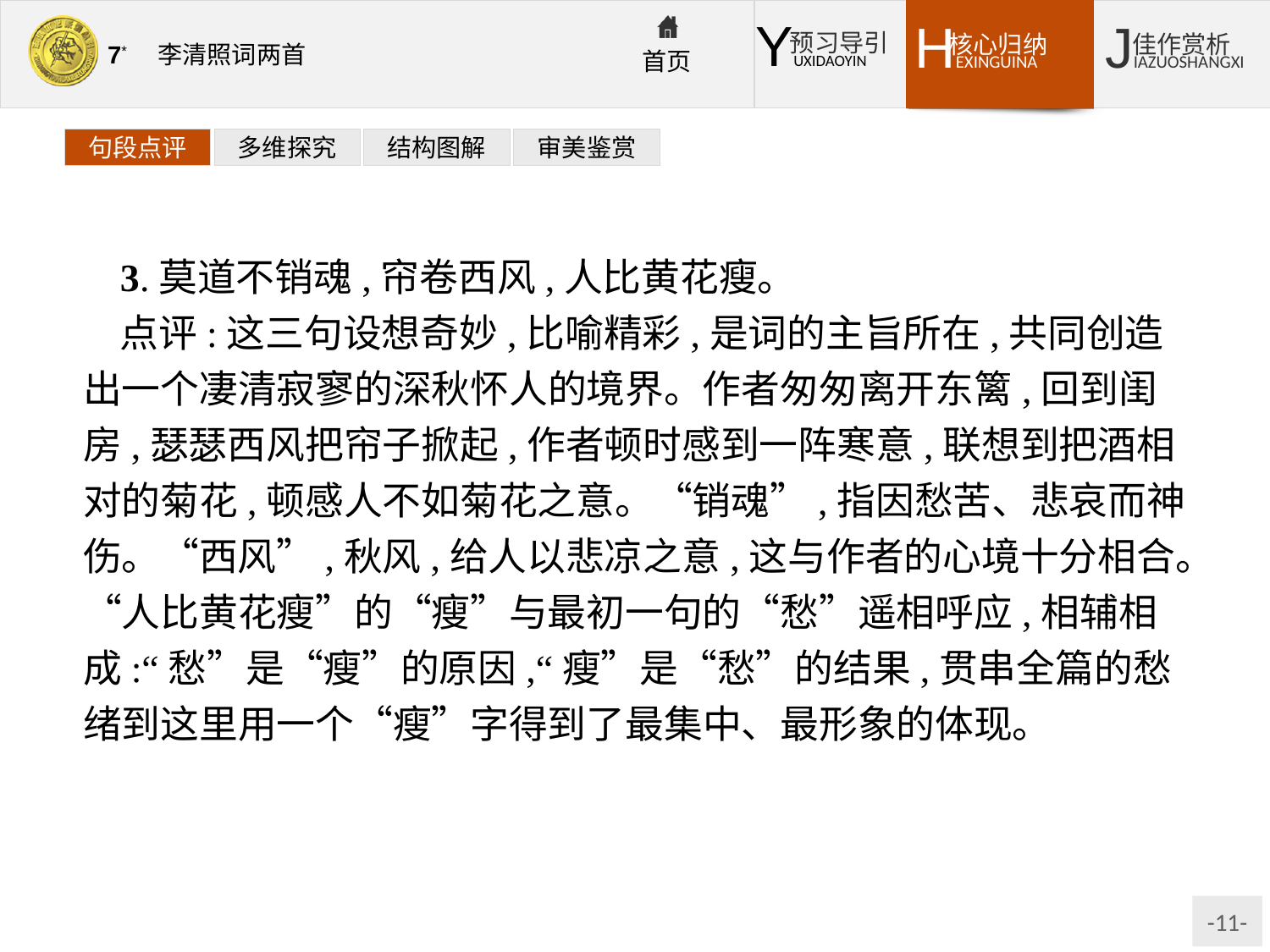

句段点评
多维探究
结构图解
审美鉴赏
3.莫道不销魂,帘卷西风,人比黄花瘦。
点评:这三句设想奇妙,比喻精彩,是词的主旨所在,共同创造出一个凄清寂寥的深秋怀人的境界。作者匆匆离开东篱,回到闺房,瑟瑟西风把帘子掀起,作者顿时感到一阵寒意,联想到把酒相对的菊花,顿感人不如菊花之意。“销魂”,指因愁苦、悲哀而神伤。“西风”,秋风,给人以悲凉之意,这与作者的心境十分相合。“人比黄花瘦”的“瘦”与最初一句的“愁”遥相呼应,相辅相成:“愁”是“瘦”的原因,“瘦”是“愁”的结果,贯串全篇的愁绪到这里用一个“瘦”字得到了最集中、最形象的体现。